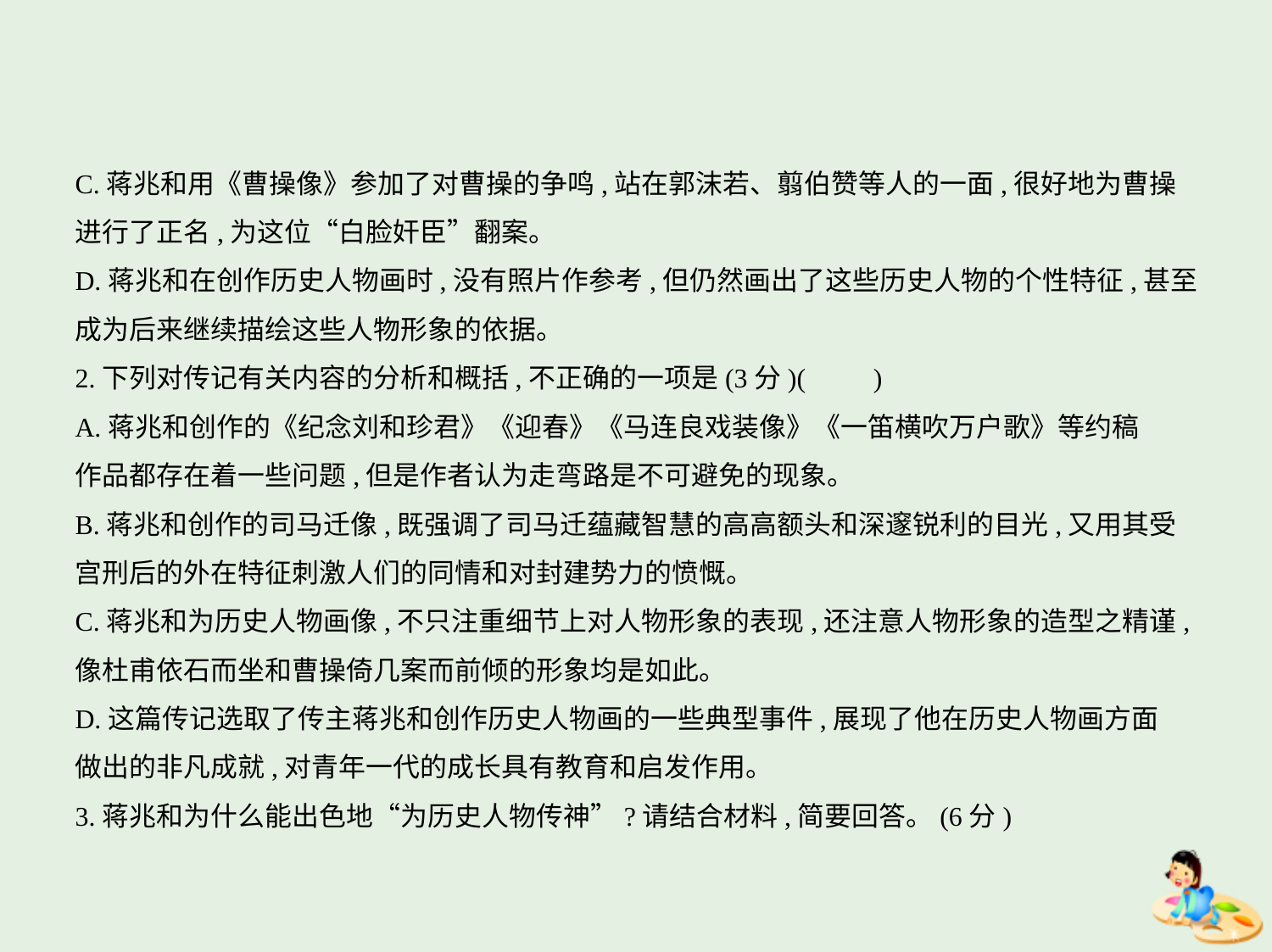

C.蒋兆和用《曹操像》参加了对曹操的争鸣,站在郭沫若、翦伯赞等人的一面,很好地为曹操
进行了正名,为这位“白脸奸臣”翻案。
D.蒋兆和在创作历史人物画时,没有照片作参考,但仍然画出了这些历史人物的个性特征,甚至
成为后来继续描绘这些人物形象的依据。
2.下列对传记有关内容的分析和概括,不正确的一项是(3分)(　　)
A.蒋兆和创作的《纪念刘和珍君》《迎春》《马连良戏装像》《一笛横吹万户歌》等约稿
作品都存在着一些问题,但是作者认为走弯路是不可避免的现象。
B.蒋兆和创作的司马迁像,既强调了司马迁蕴藏智慧的高高额头和深邃锐利的目光,又用其受
宫刑后的外在特征刺激人们的同情和对封建势力的愤慨。
C.蒋兆和为历史人物画像,不只注重细节上对人物形象的表现,还注意人物形象的造型之精谨,
像杜甫依石而坐和曹操倚几案而前倾的形象均是如此。
D.这篇传记选取了传主蒋兆和创作历史人物画的一些典型事件,展现了他在历史人物画方面
做出的非凡成就,对青年一代的成长具有教育和启发作用。
3.蒋兆和为什么能出色地“为历史人物传神”?请结合材料,简要回答。(6分)